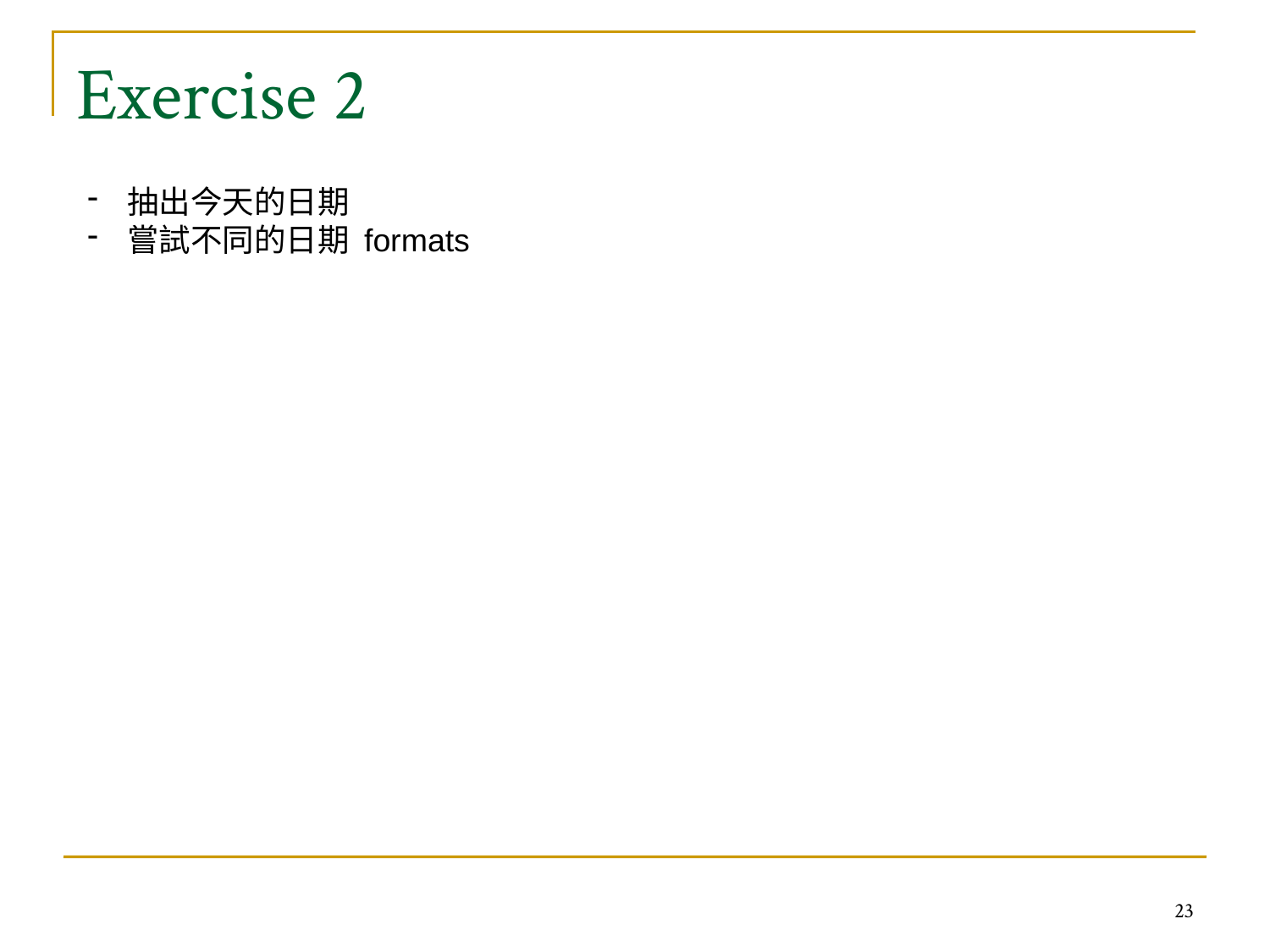

# Exercise 2
抽出今天的日期
嘗試不同的日期 formats
23